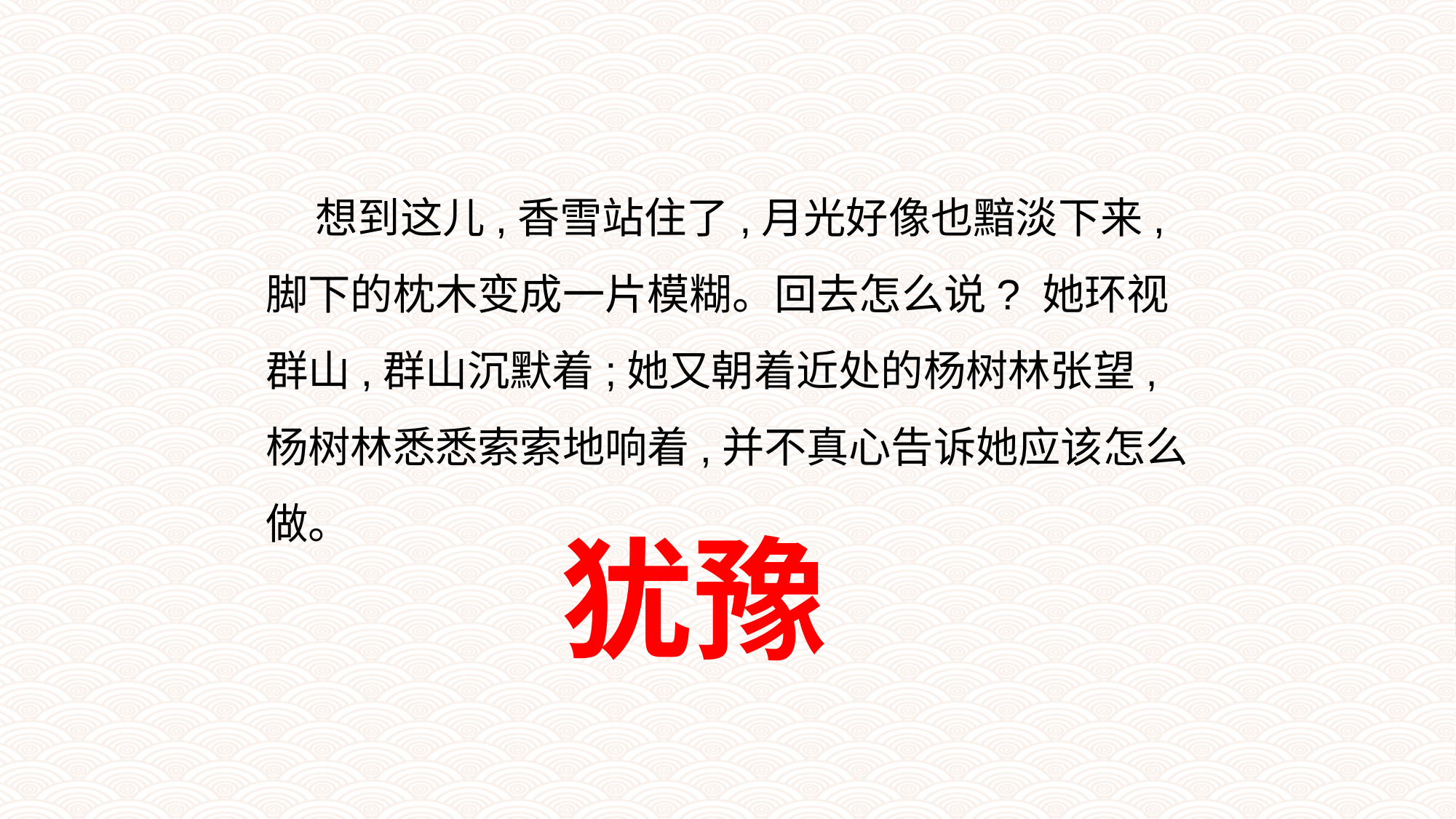

想到这儿,香雪站住了,月光好像也黯淡下来,脚下的枕木变成一片模糊。回去怎么说? 她环视群山,群山沉默着;她又朝着近处的杨树林张望,杨树林悉悉索索地响着,并不真心告诉她应该怎么做。
犹豫